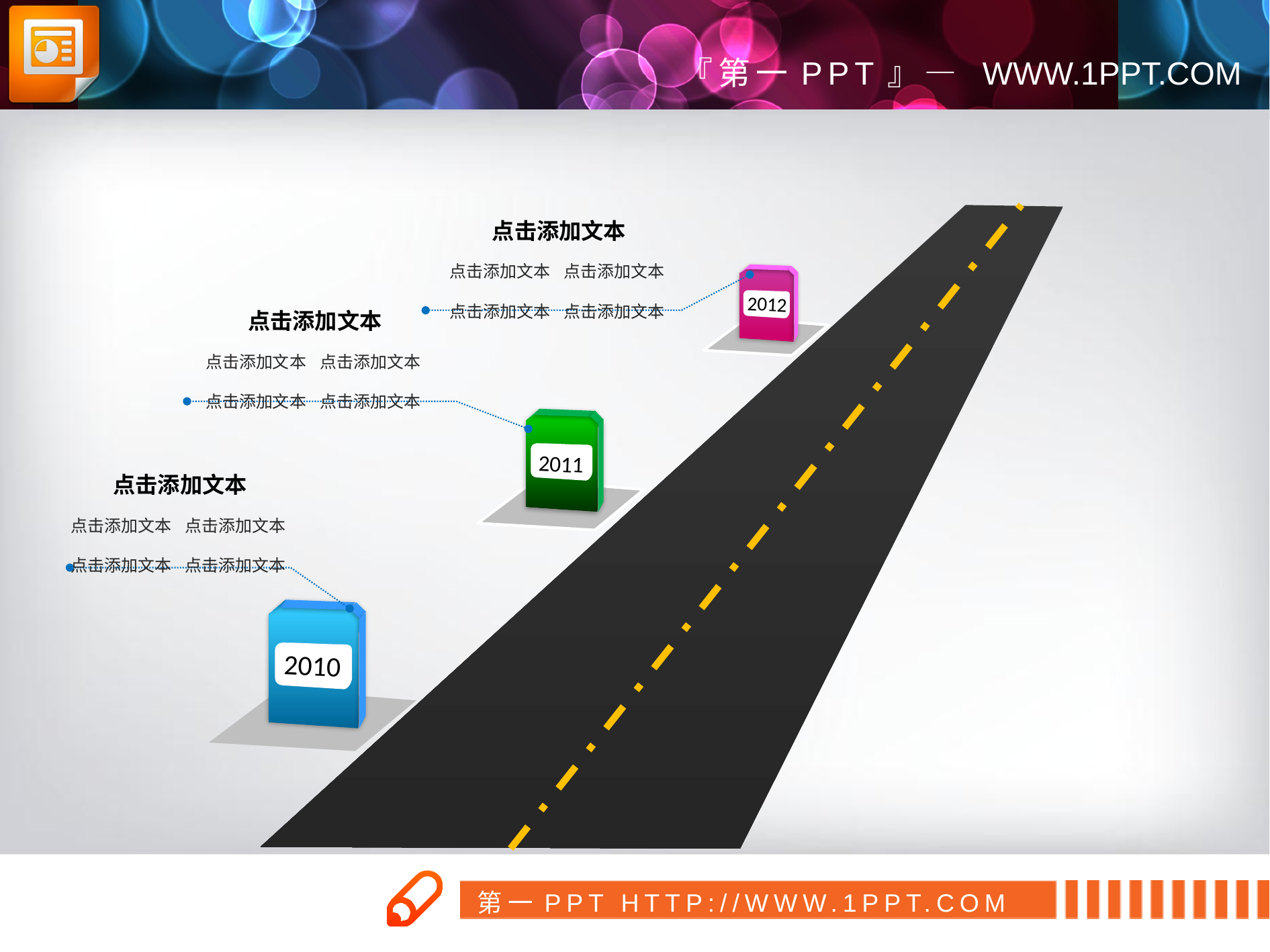

点击添加文本
点击添加文本
点击添加文本
点击添加文本
点击添加文本

2012
点击添加文本
点击添加文本
点击添加文本
点击添加文本
点击添加文本

2011

点击添加文本
点击添加文本
点击添加文本
点击添加文本
点击添加文本

2010